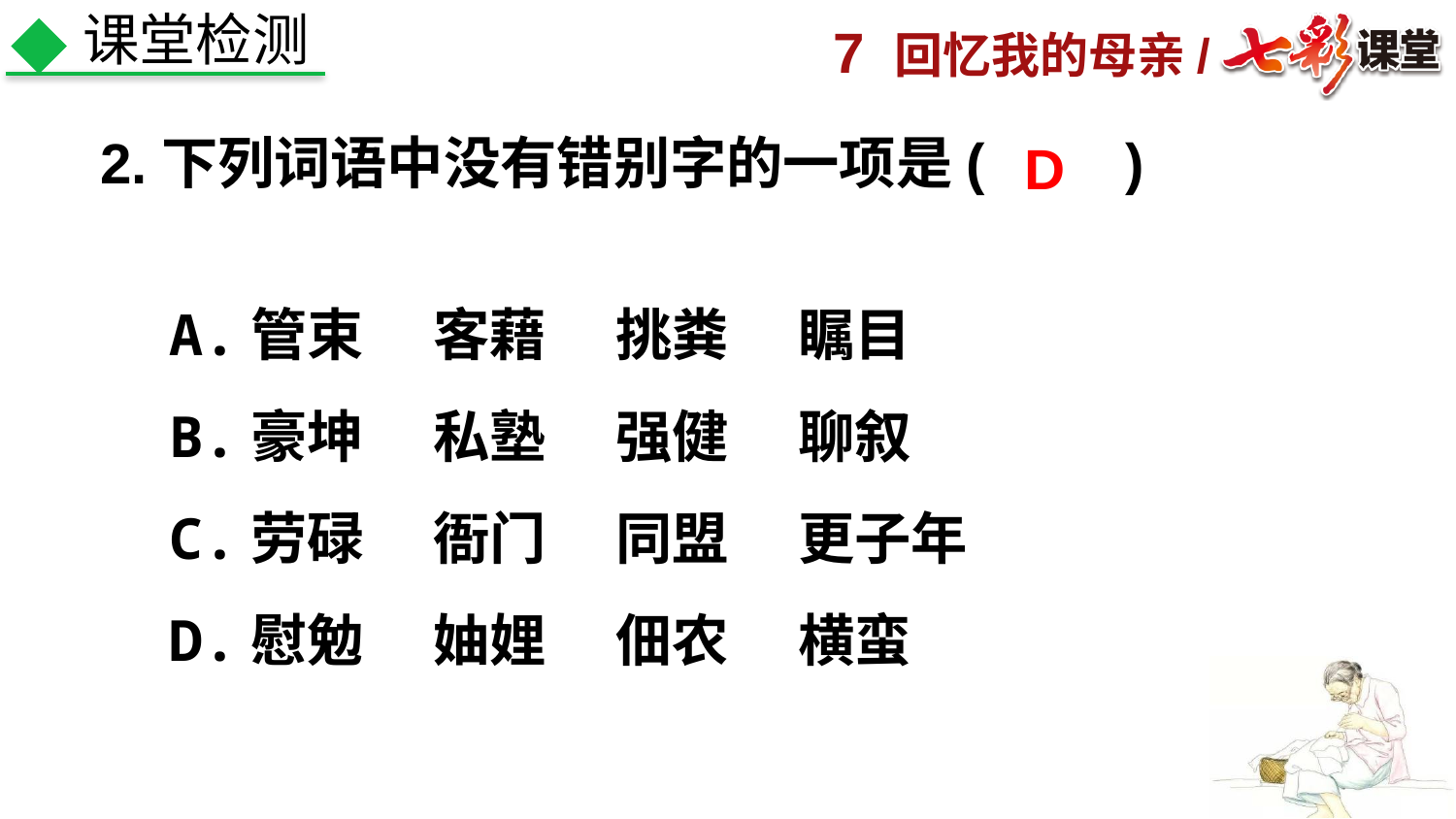

课堂检测

2.下列词语中没有错别字的一项是(　　)
D
A.管束 　客藉　 挑粪 　瞩目
B.豪坤　 私塾　 强健　 聊叙
C.劳碌　 衙门　 同盟　 更子年
D.慰勉　 妯娌　 佃农　 横蛮